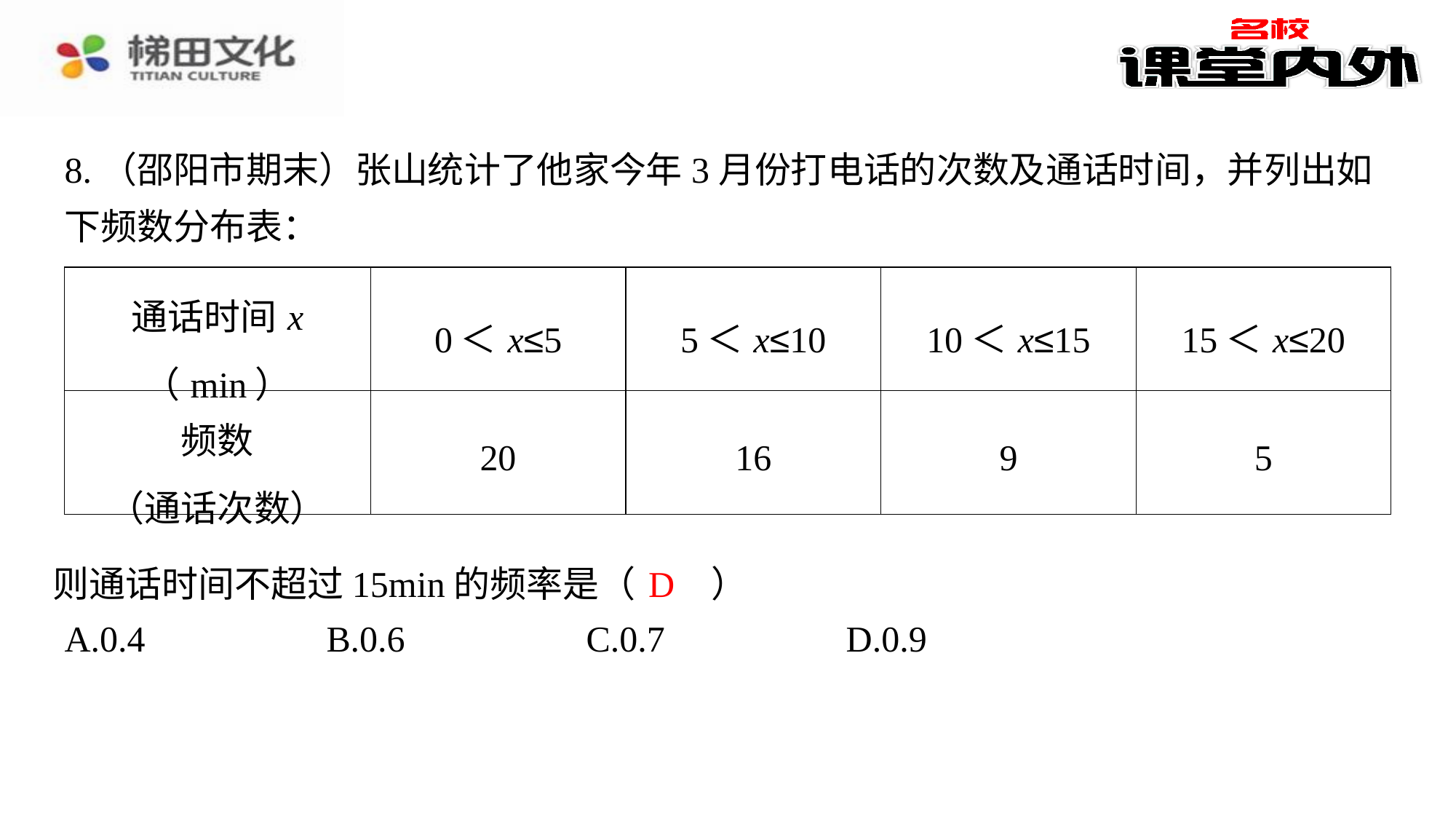

8.（邵阳市期末）张山统计了他家今年3月份打电话的次数及通话时间，并列出如下频数分布表：
| 通话时间x （min） | 0＜x≤5 | 5＜x≤10 | 10＜x≤15 | 15＜x≤20 |
| --- | --- | --- | --- | --- |
| 频数 （通话次数） | 20 | 16 | 9 | 5 |
D
则通话时间不超过15min的频率是（　D　）
| A.0.4 | B.0.6 | C.0.7 | D.0.9 |
| --- | --- | --- | --- |